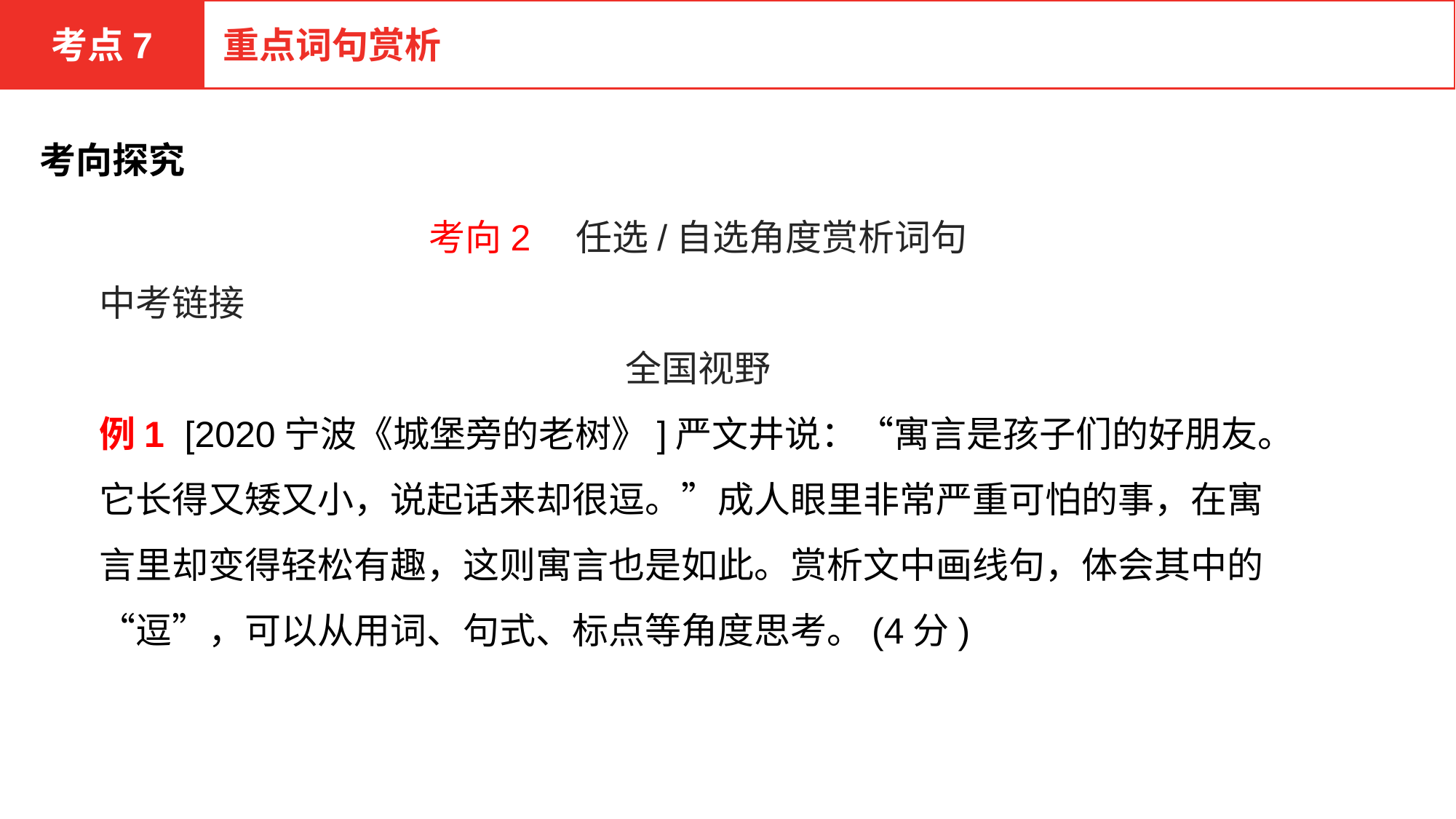

考点7
重点词句赏析
考向探究
考向2　任选/自选角度赏析词句
中考链接
全国视野
例1  [2020宁波《城堡旁的老树》]严文井说：“寓言是孩子们的好朋友。它长得又矮又小，说起话来却很逗。”成人眼里非常严重可怕的事，在寓言里却变得轻松有趣，这则寓言也是如此。赏析文中画线句，体会其中的“逗”，可以从用词、句式、标点等角度思考。(4分)